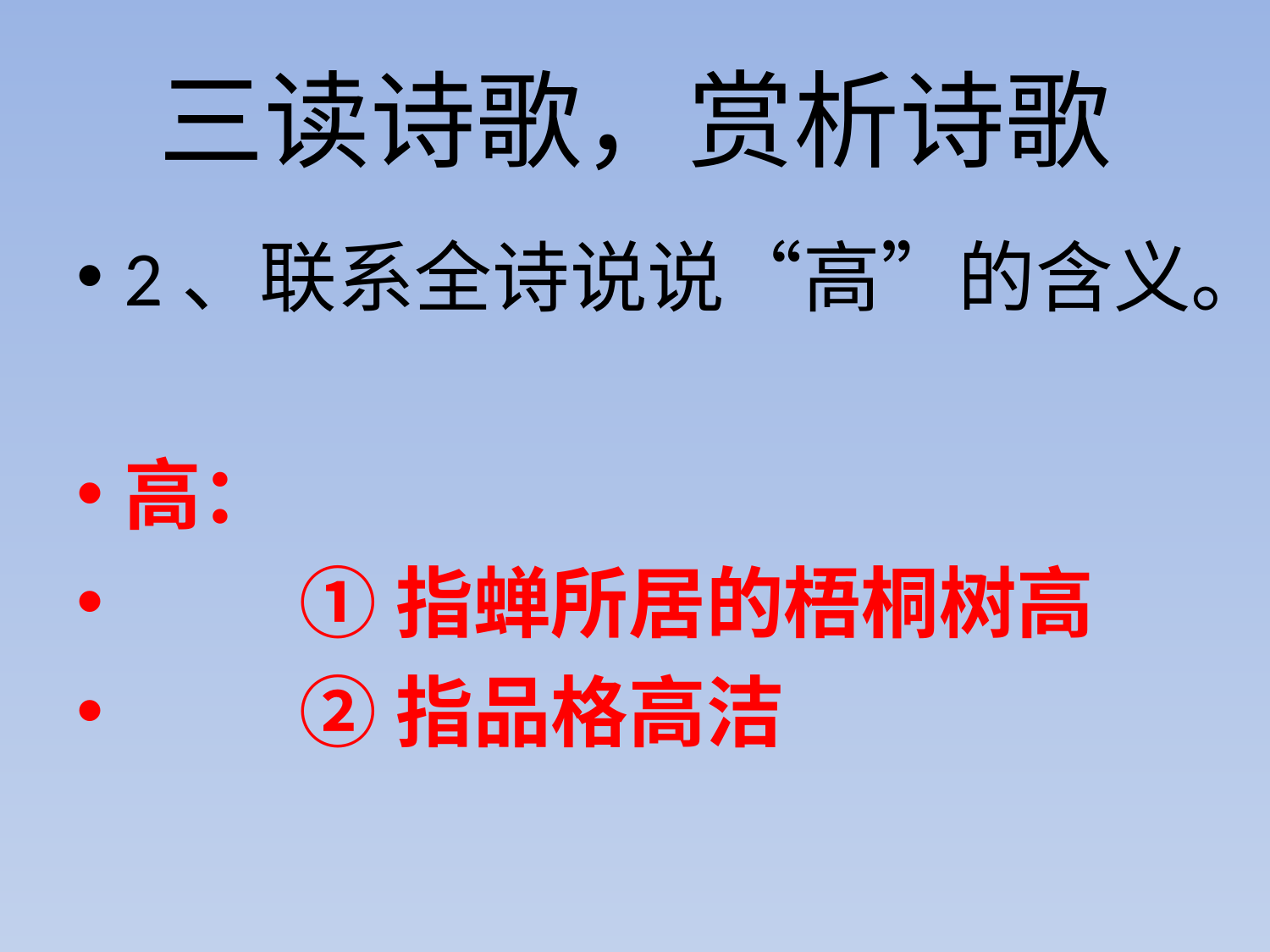

# 三读诗歌，赏析诗歌
2、联系全诗说说“高”的含义。

高：
          ①指蝉所居的梧桐树高
          ②指品格高洁